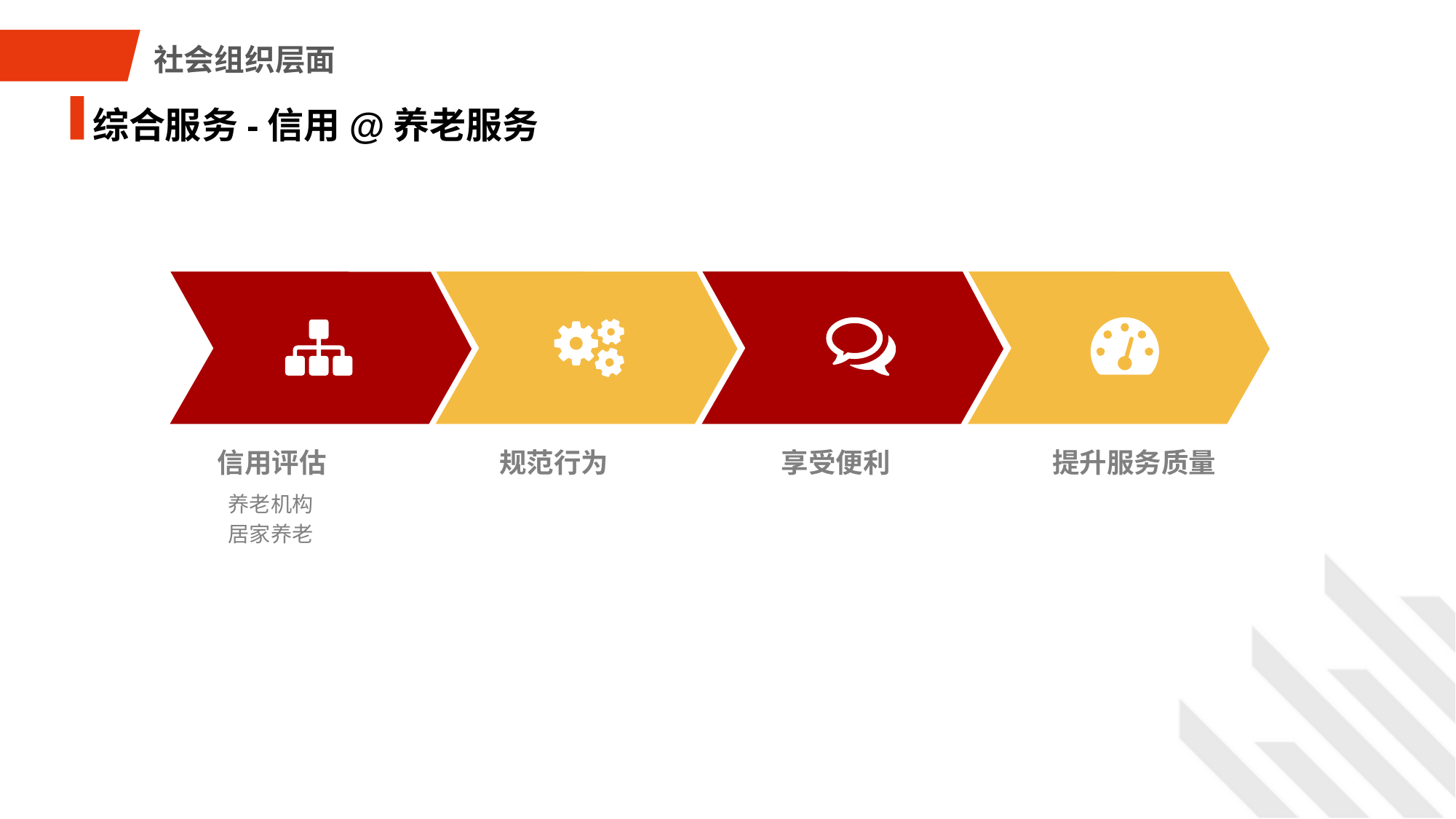

社会组织层面
综合服务-信用@养老服务

信用评估
规范行为
享受便利
提升服务质量
养老机构
居家养老